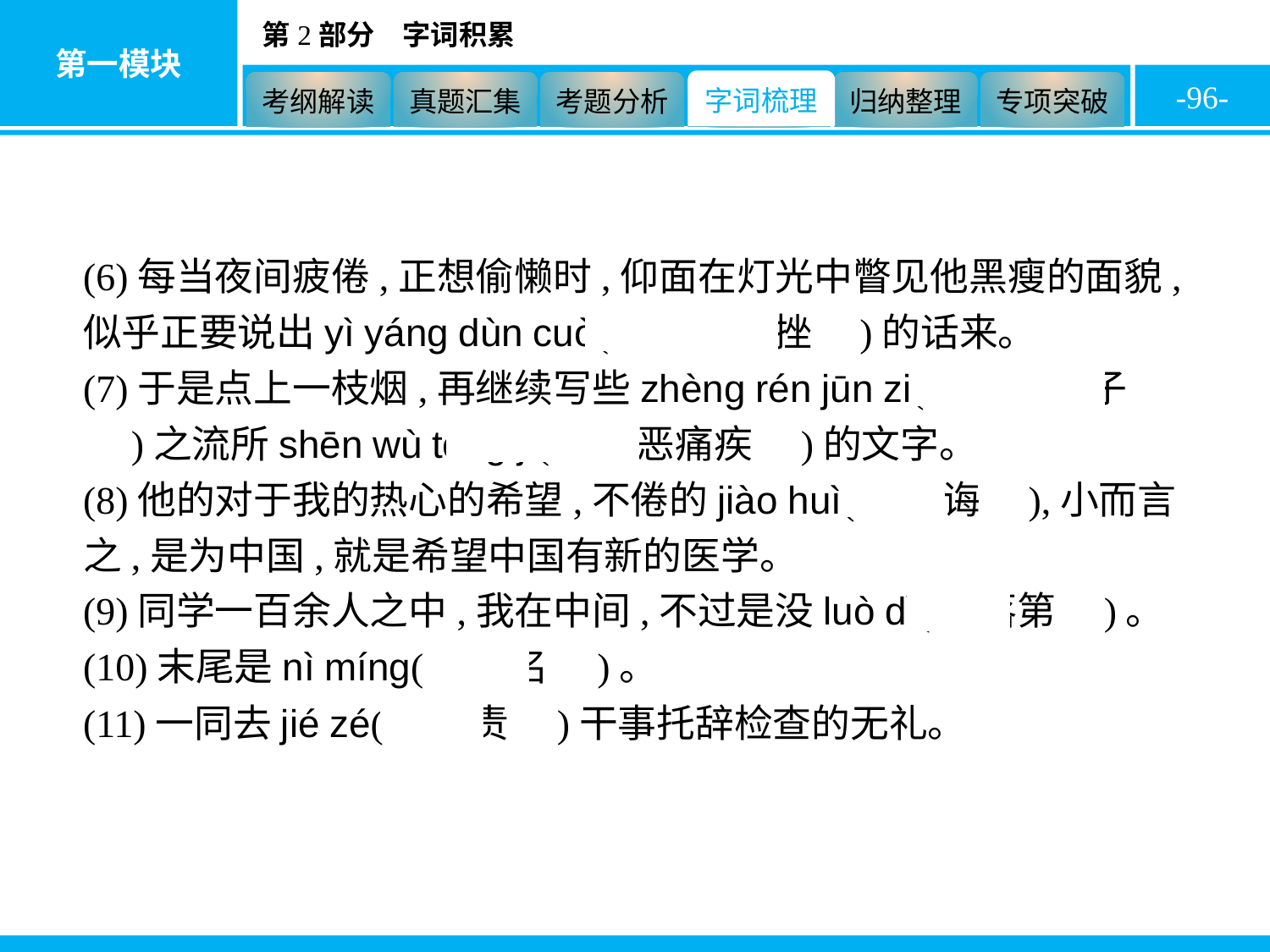

-96-
(6)每当夜间疲倦,正想偷懒时,仰面在灯光中瞥见他黑瘦的面貌,似乎正要说出yì yáng dùn cuò(　抑扬顿挫　)的话来。
(7)于是点上一枝烟,再继续写些zhèng rén jūn zi(　正人君子　)之流所shēn wù tòng jí(　深恶痛疾　)的文字。
(8)他的对于我的热心的希望,不倦的jiào huì(　教诲　),小而言之,是为中国,就是希望中国有新的医学。
(9)同学一百余人之中,我在中间,不过是没luò dì(　落第　)。
(10)末尾是nì míng(　匿名　)。
(11)一同去jié zé(　诘责　)干事托辞检查的无礼。